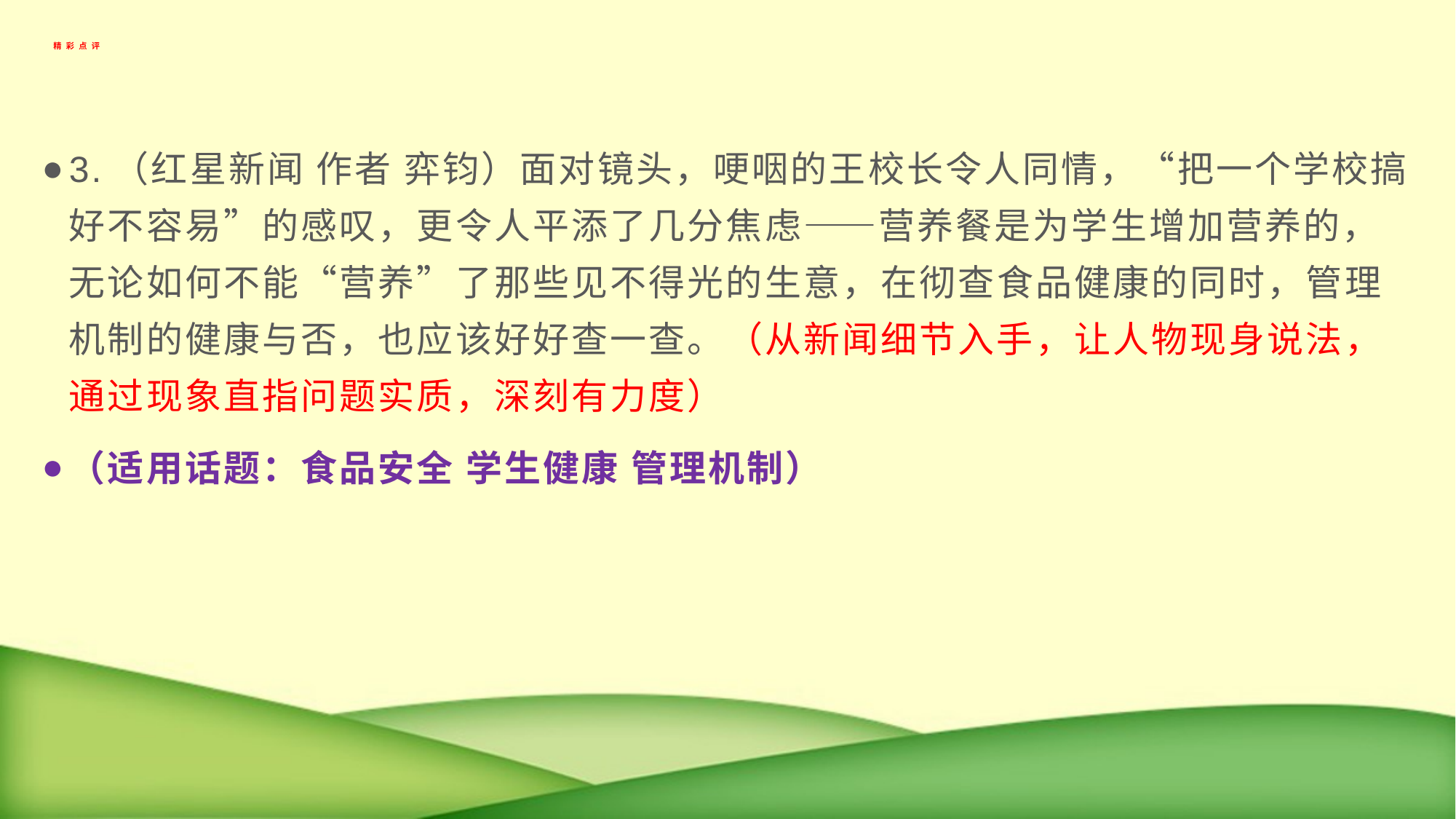

# 精彩点评

3.（红星新闻 作者 弈钧）面对镜头，哽咽的王校长令人同情，“把一个学校搞好不容易”的感叹，更令人平添了几分焦虑——营养餐是为学生增加营养的，无论如何不能“营养”了那些见不得光的生意，在彻查食品健康的同时，管理机制的健康与否，也应该好好查一查。（从新闻细节入手，让人物现身说法，通过现象直指问题实质，深刻有力度）
（适用话题：食品安全 学生健康 管理机制）